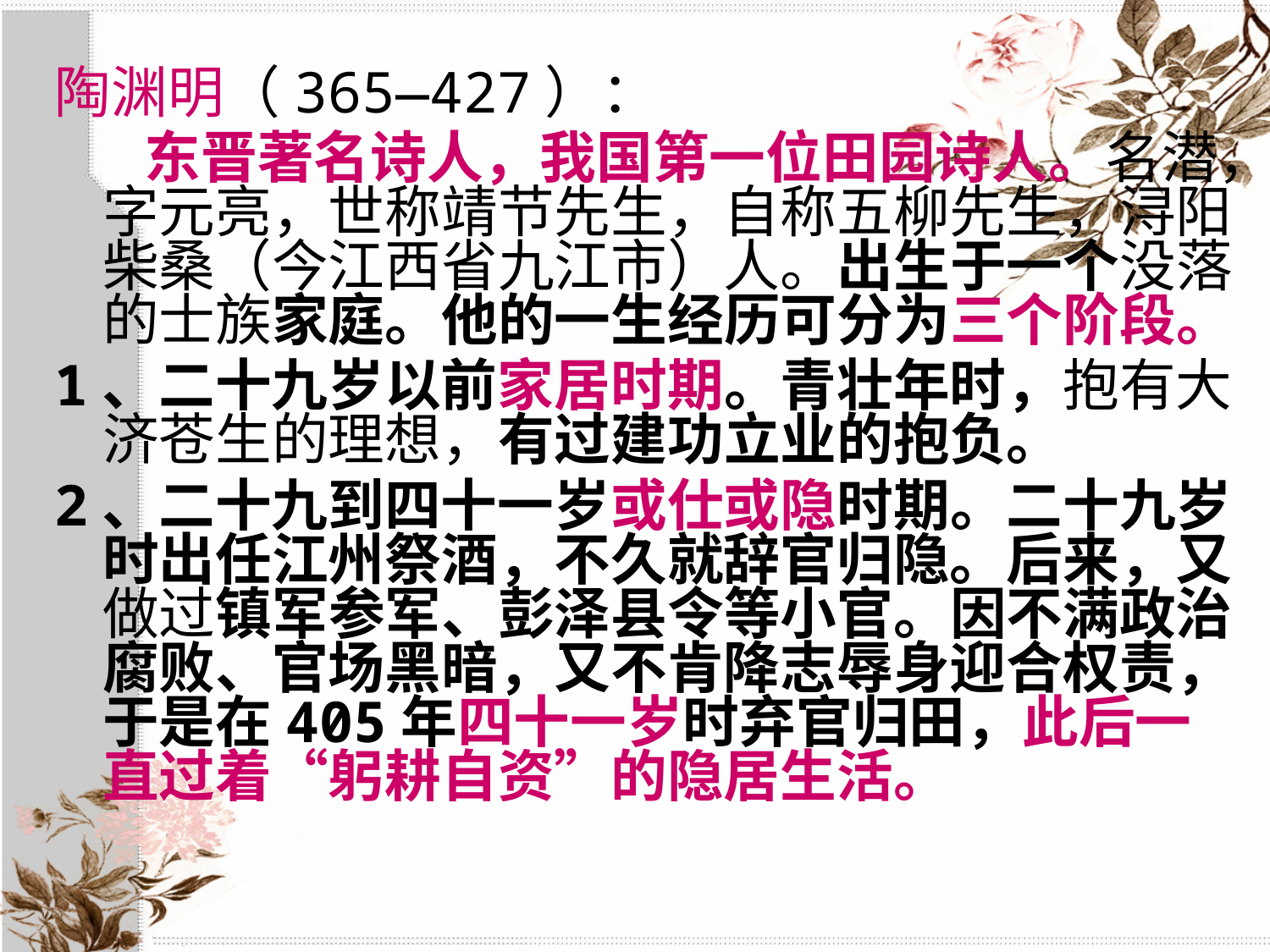

绿色圃中学资源网http://CZ.Lspjy.com绿色圃中小学教育网http://www.lspjy.com
陶渊明（365—427）：
      东晋著名诗人，我国第一位田园诗人。名潜，字元亮，世称靖节先生，自称五柳先生，浔阳柴桑（今江西省九江市）人。出生于一个没落的士族家庭。他的一生经历可分为三个阶段。
1、二十九岁以前家居时期。青壮年时，抱有大济苍生的理想，有过建功立业的抱负。
2、二十九到四十一岁或仕或隐时期。二十九岁时出任江州祭酒，不久就辞官归隐。后来，又做过镇军参军、彭泽县令等小官。因不满政治腐败、官场黑暗，又不肯降志辱身迎合权责，于是在405年四十一岁时弃官归田，此后一直过着“躬耕自资”的隐居生活。
3